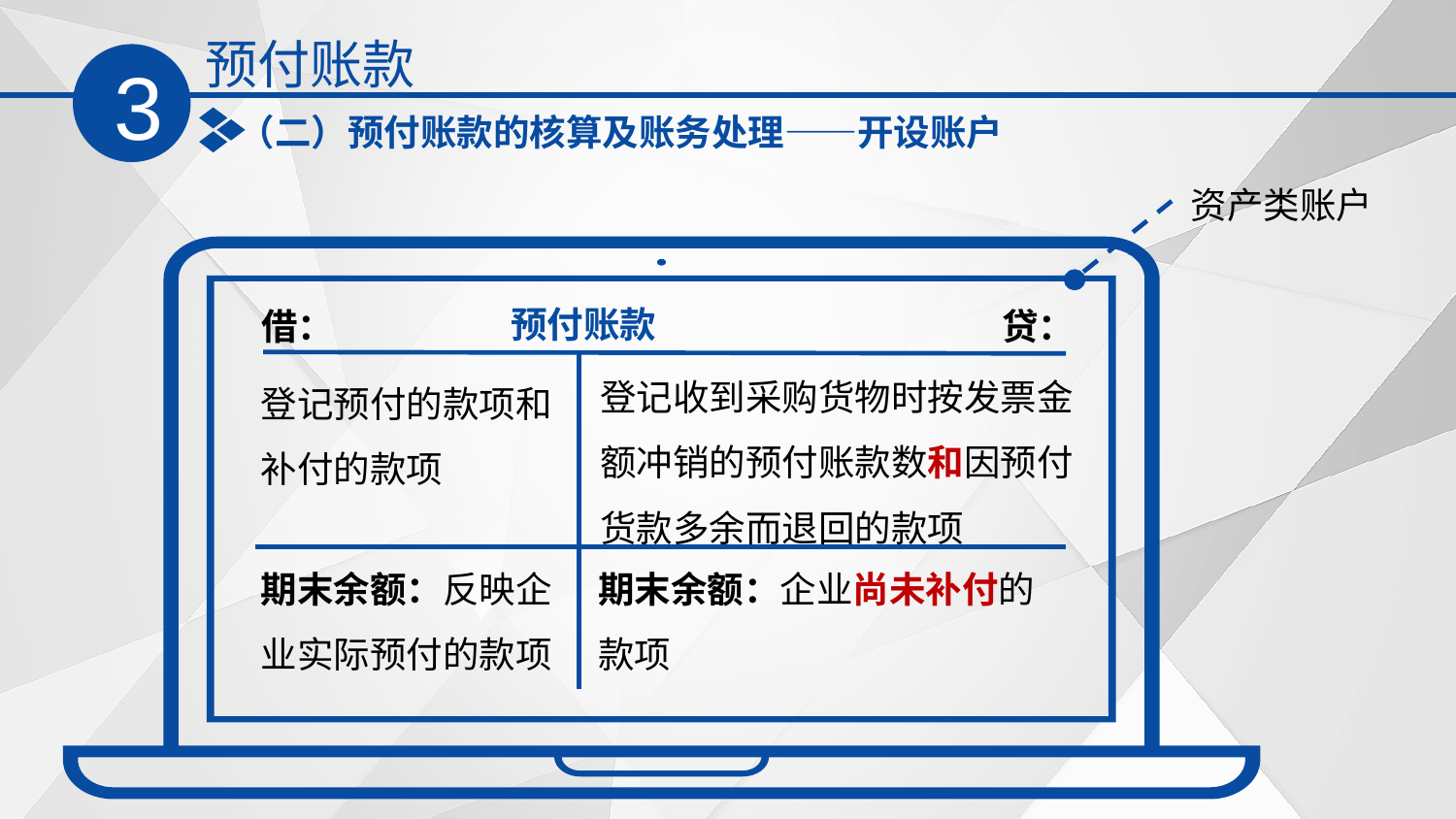

预付账款
3

（二）预付账款的核算及账务处理——开设账户

资产类账户

预付账款
借：
     贷：
登记收到采购货物时按发票金额冲销的预付账款数和因预付货款多余而退回的款项
登记预付的款项和补付的款项
期末余额：反映企业实际预付的款项
期末余额：企业尚未补付的款项